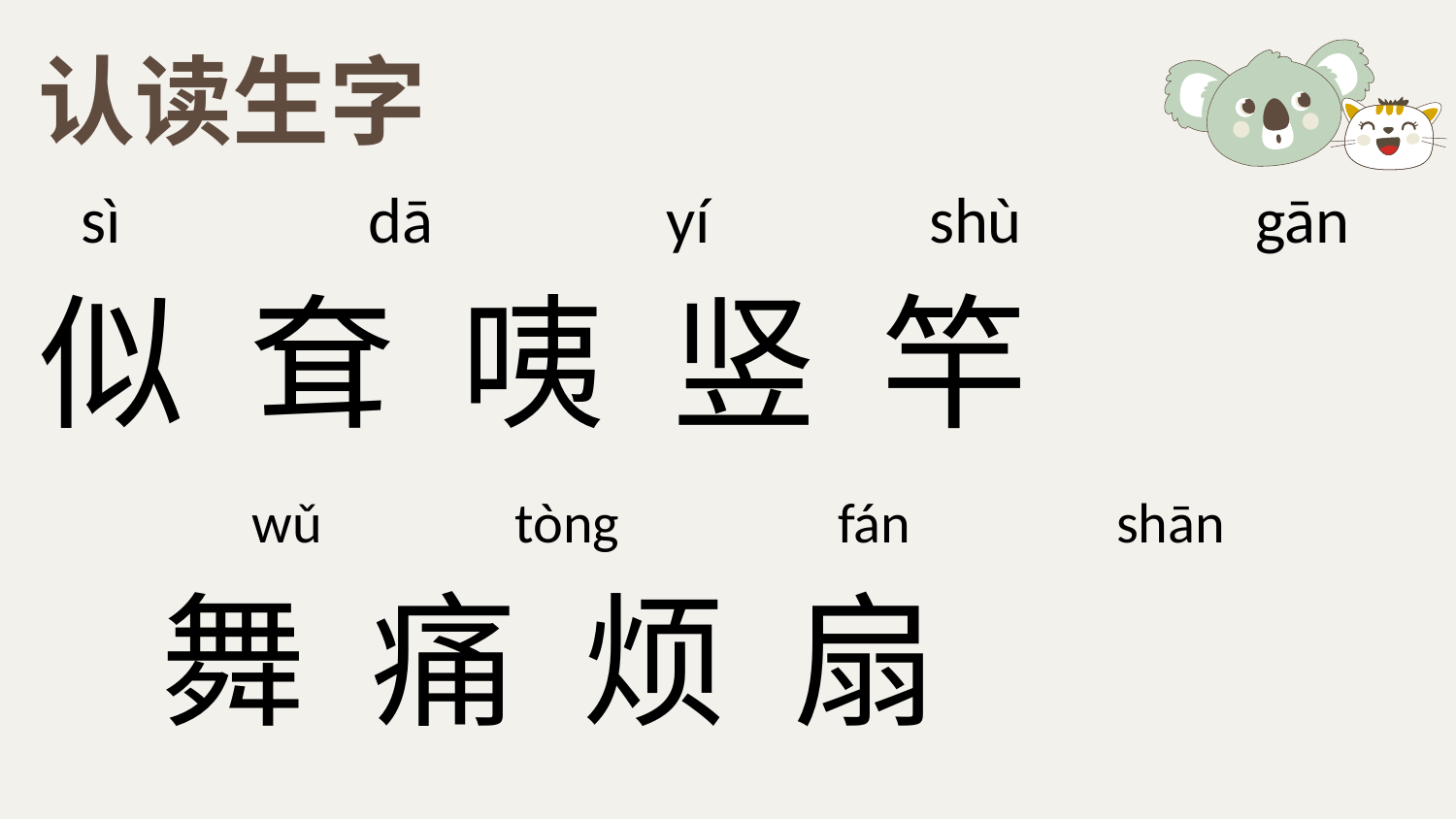

认读生字

  sì                 dā                yí               shù                gān
似  耷  咦  竖  竿
              wǔ               tòng                 fán                shān
  舞  痛  烦  扇